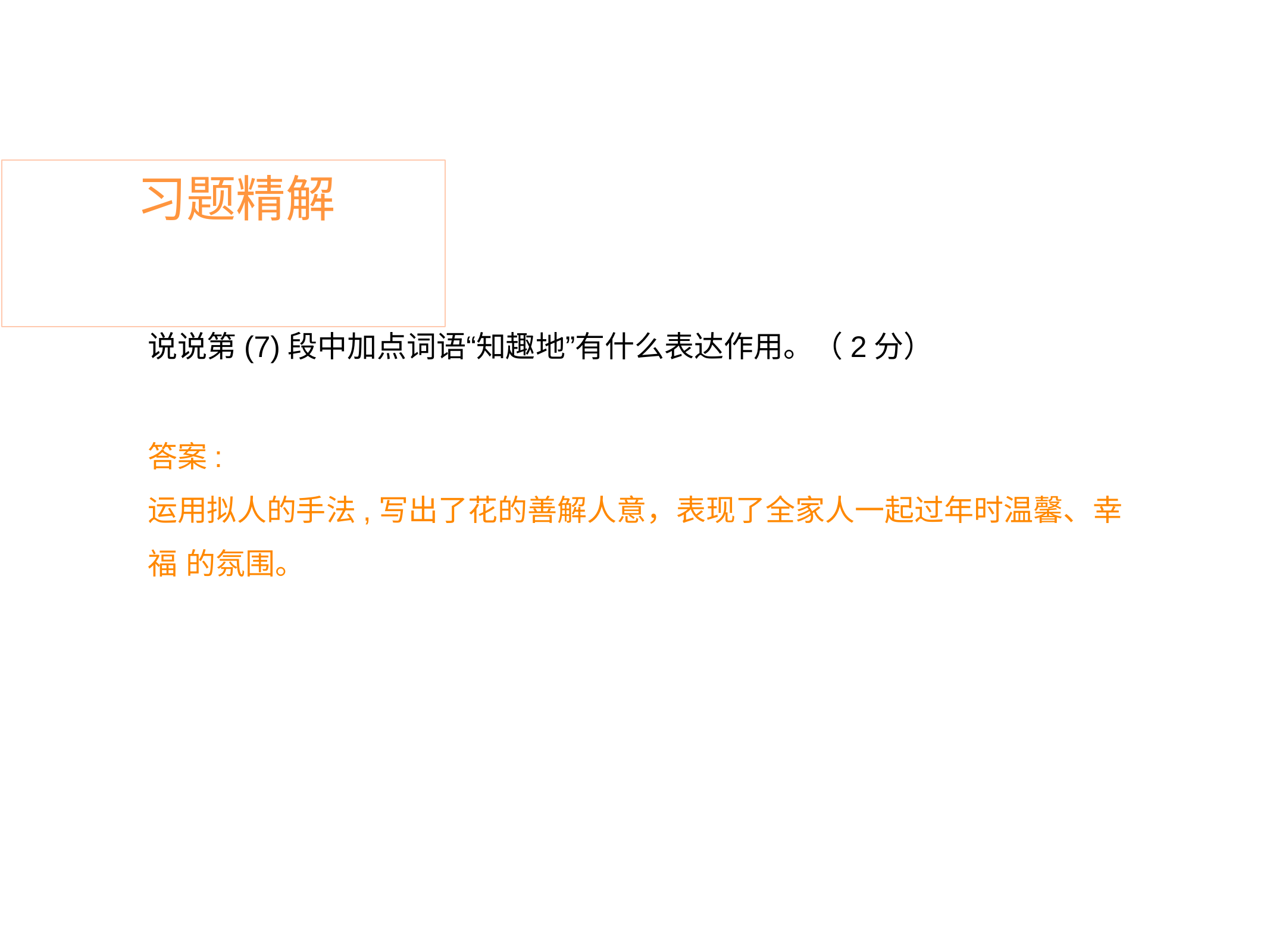

# 习题精解
说说第(7)段中加点词语“知趣地”有什么表达作用。（2分）

答案:
运用拟人的手法,写出了花的善解人意，表现了全家人一起过年时温馨、幸福 的氛围。